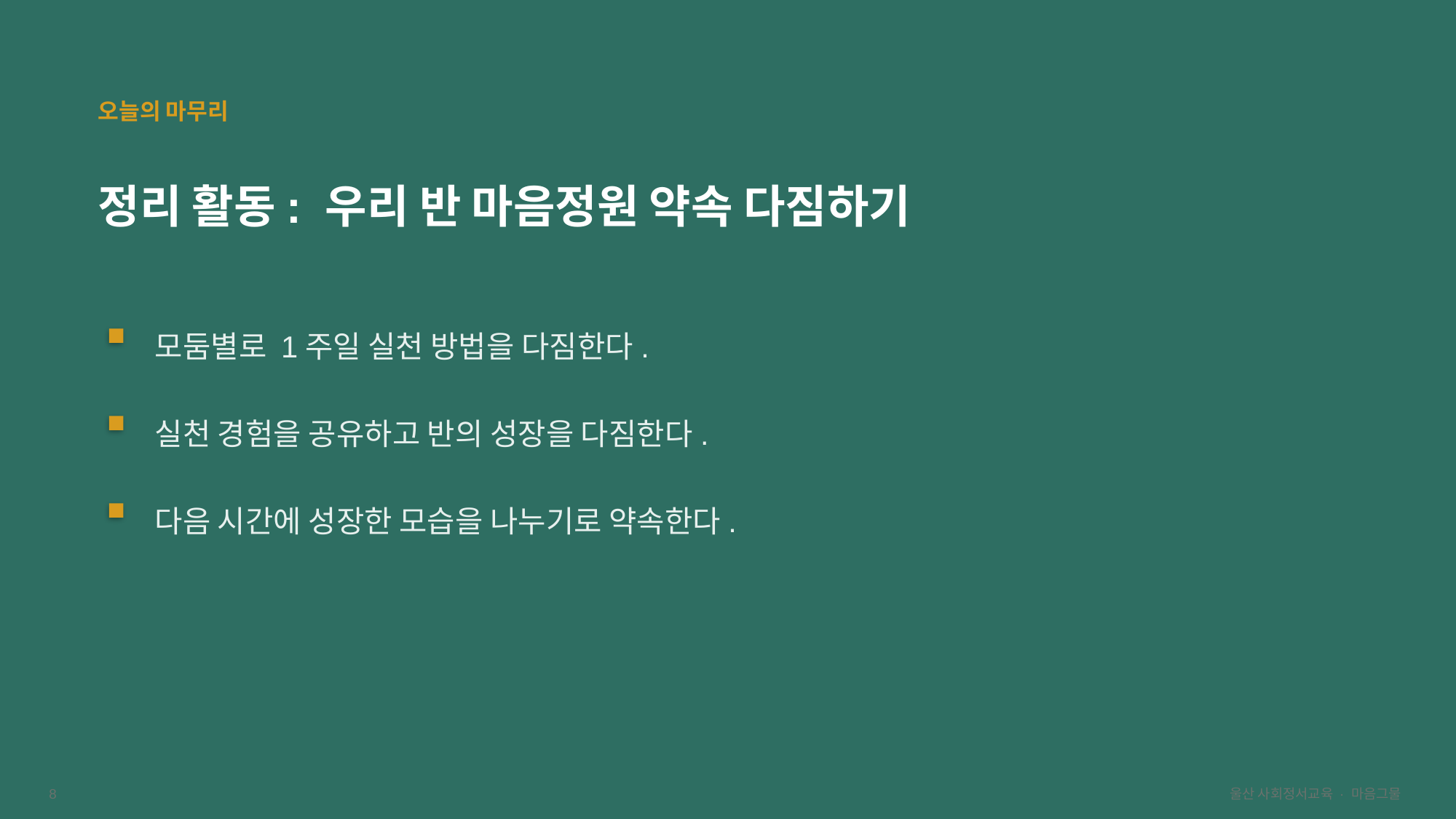

오늘의 마무리
정리 활동: 우리 반 마음정원 약속 다짐하기
모둠별로 1주일 실천 방법을 다짐한다.

실천 경험을 공유하고 반의 성장을 다짐한다.

다음 시간에 성장한 모습을 나누기로 약속한다.

8
울산 사회정서교육 · 마음그물